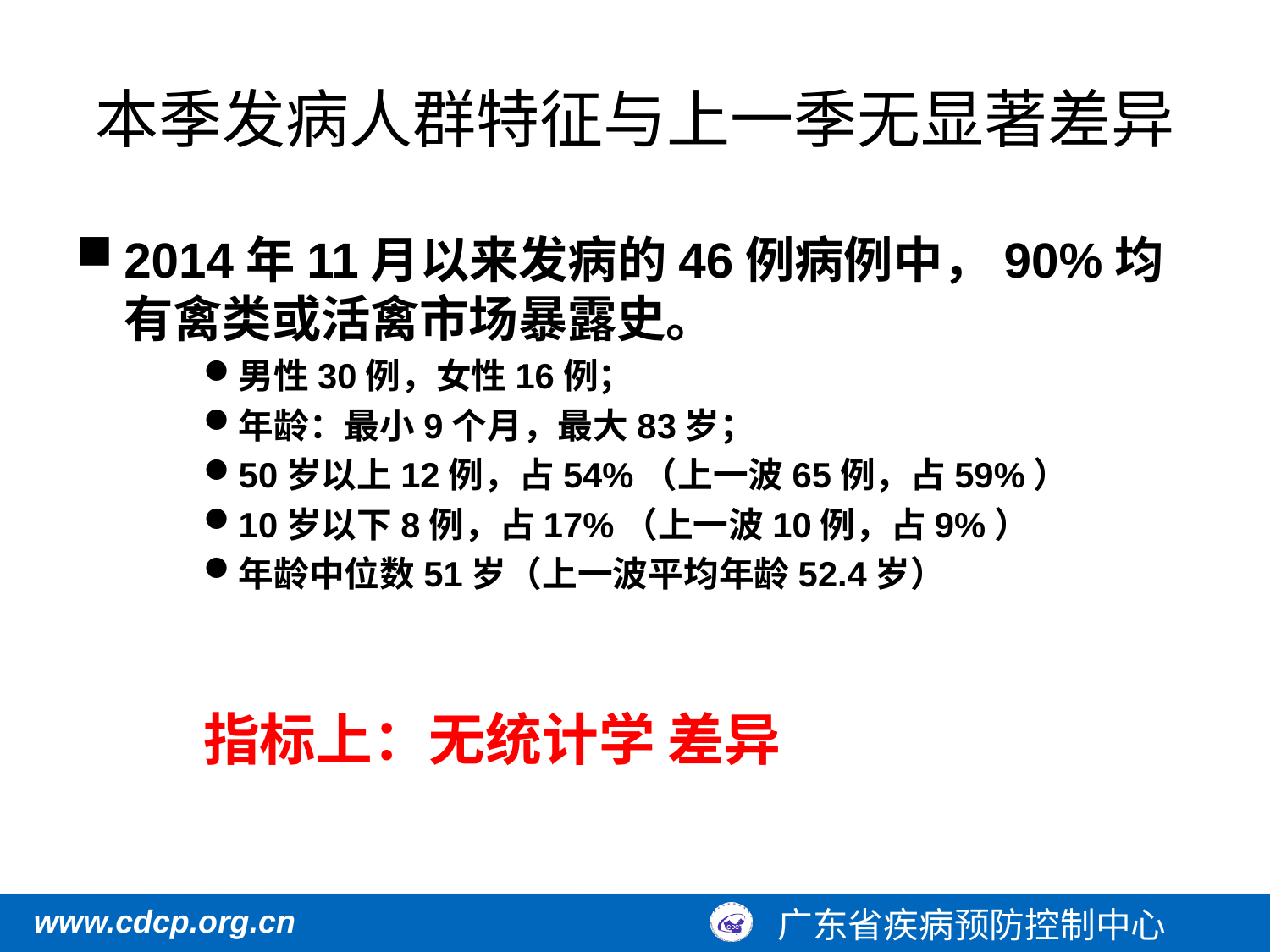

# 本季发病人群特征与上一季无显著差异
2014年11月以来发病的46例病例中，90%均有禽类或活禽市场暴露史。
男性30例，女性16例；
年龄：最小9个月，最大83岁；
50岁以上12例，占54%（上一波65例，占59%）
10岁以下8例，占17%（上一波10例，占9%）
年龄中位数51岁（上一波平均年龄52.4岁）

指标上：无统计学 差异